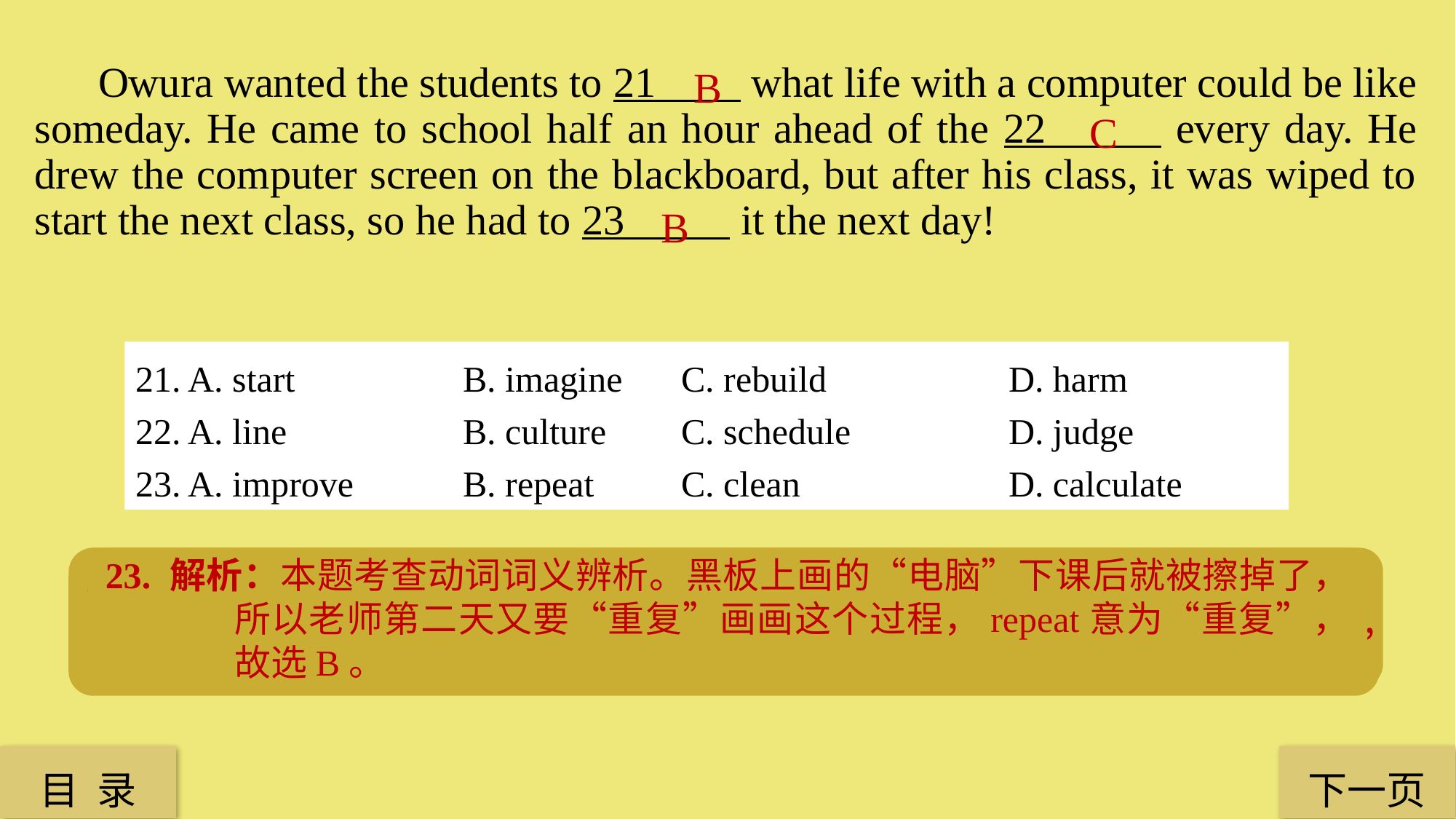

B
      Owura wanted the students to 21         what life with a computer could be like someday. He came to school half an hour ahead of the 22         every day. He drew the computer screen on the blackboard, but after his class, it was wiped to start the next class, so he had to 23           it the next day!
C
 B
21. A. start 		B. imagine 	C. rebuild 		D. harm
22. A. line 		B. culture 	C. schedule 		D. judge
23. A. improve 	B. repeat 	C. clean 		D. calculate
22. 解析：本题考查名词词义辨析。为了画电脑，老师每天在课程开始前半小时就来到学校，schedule意为“安排、课程表、预定的时间”，符合题意，故选C。
21. 解析：本题考查动词词义辨析。老师叫学生们“想象”一下有了电脑的生活会是什么样子，imagine意为“想象”，故选B。
23. 解析：本题考查动词词义辨析。黑板上画的“电脑”下课后就被擦掉了，所以老师第二天又要“重复”画画这个过程，repeat意为“重复”，故选B。